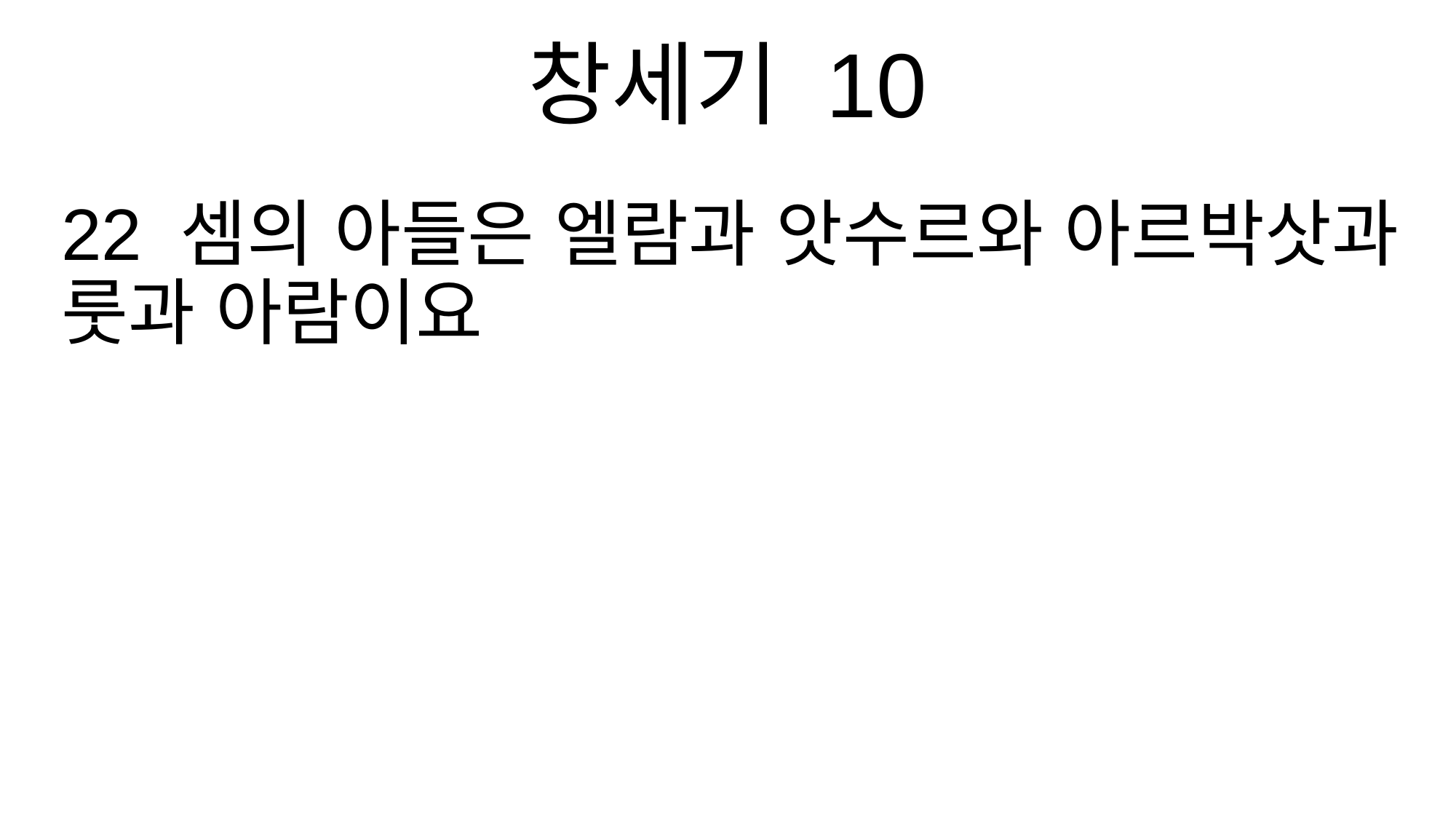

창세기 10
22 셈의 아들은 엘람과 앗수르와 아르박삿과 룻과 아람이요